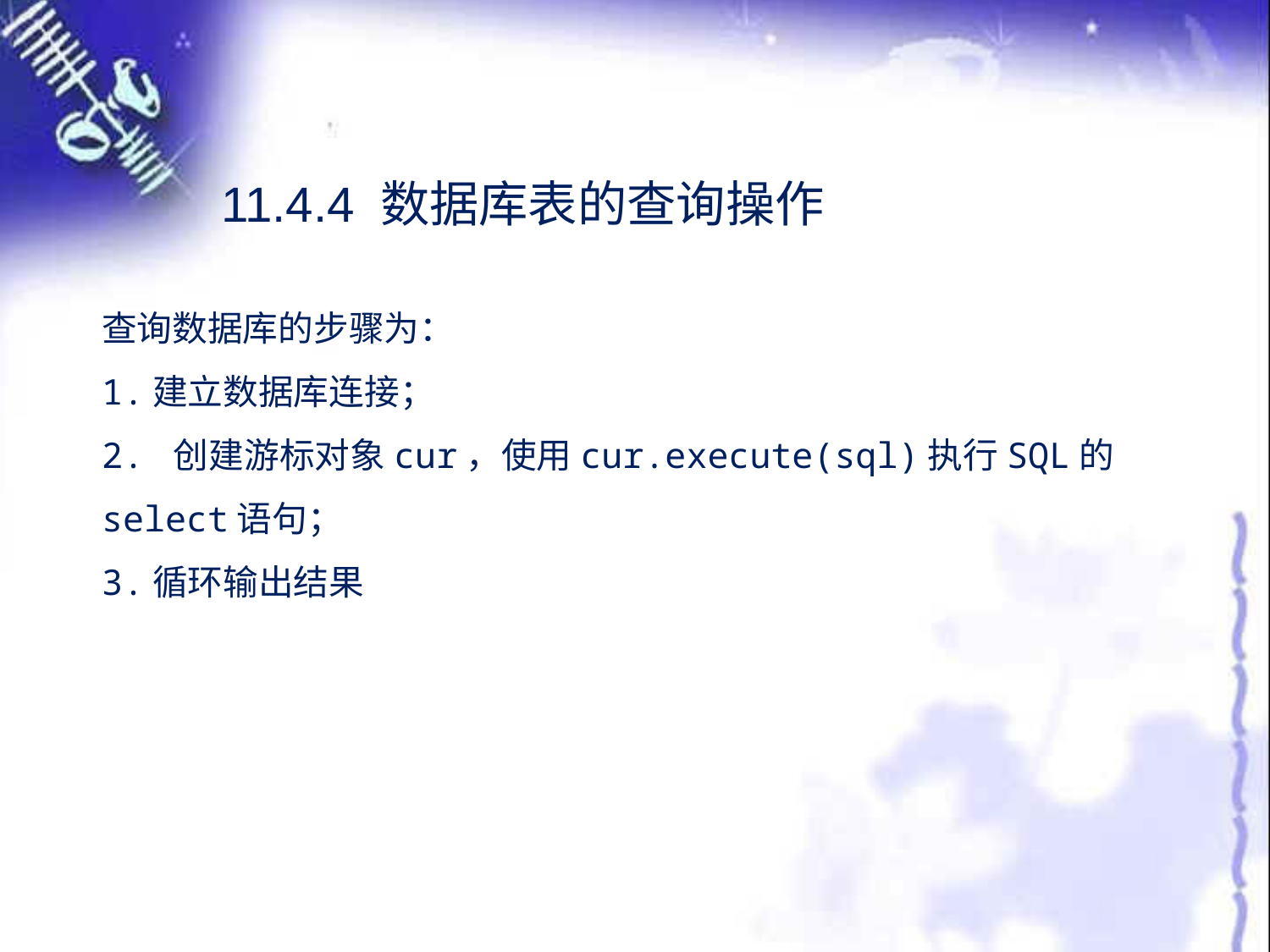

11.4.4 数据库表的查询操作
查询数据库的步骤为：
1.建立数据库连接；
2. 创建游标对象cur，使用cur.execute(sql)执行SQL的select语句；
3.循环输出结果